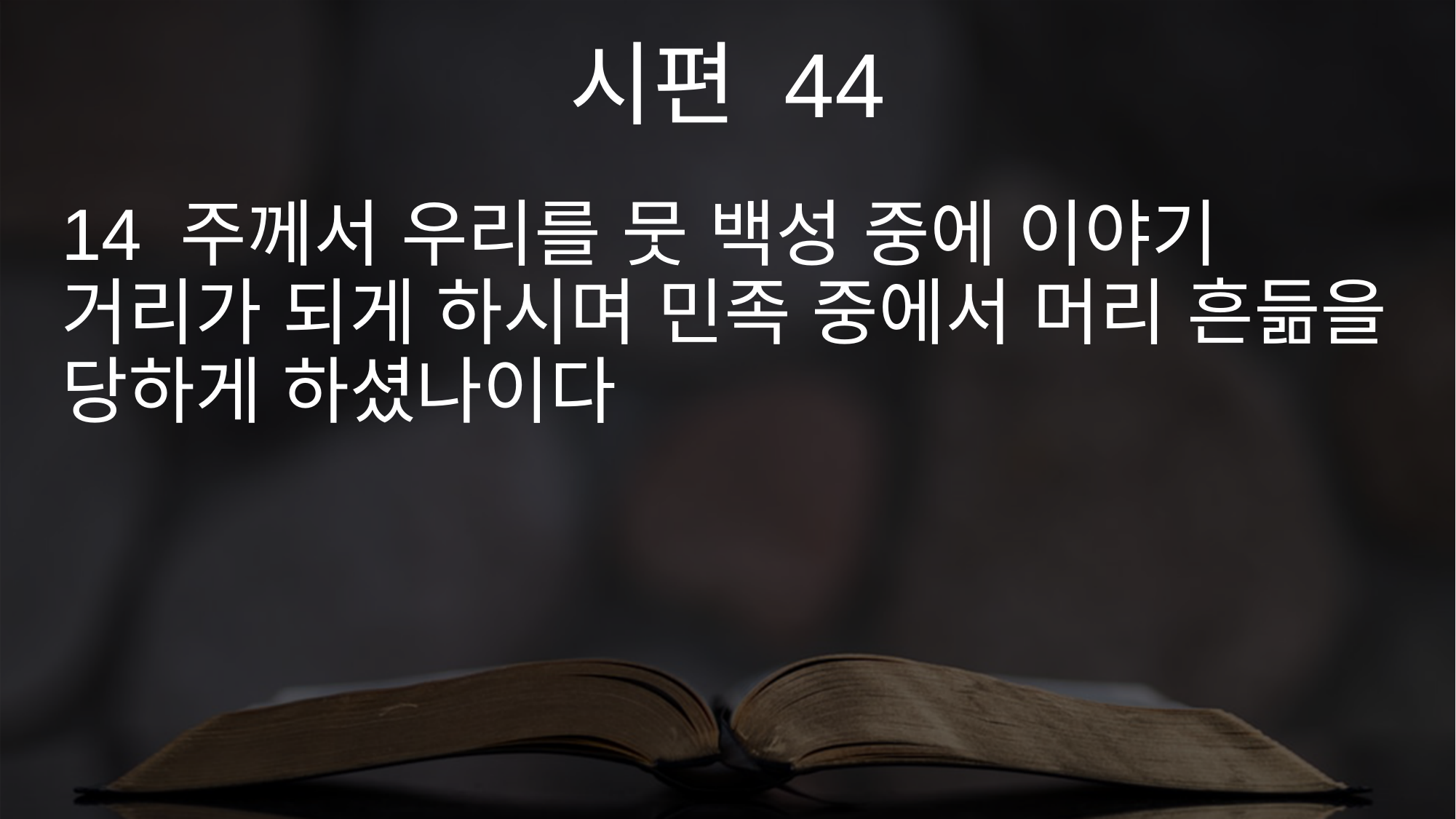

시편 44
14 주께서 우리를 뭇 백성 중에 이야기 거리가 되게 하시며 민족 중에서 머리 흔듦을 당하게 하셨나이다